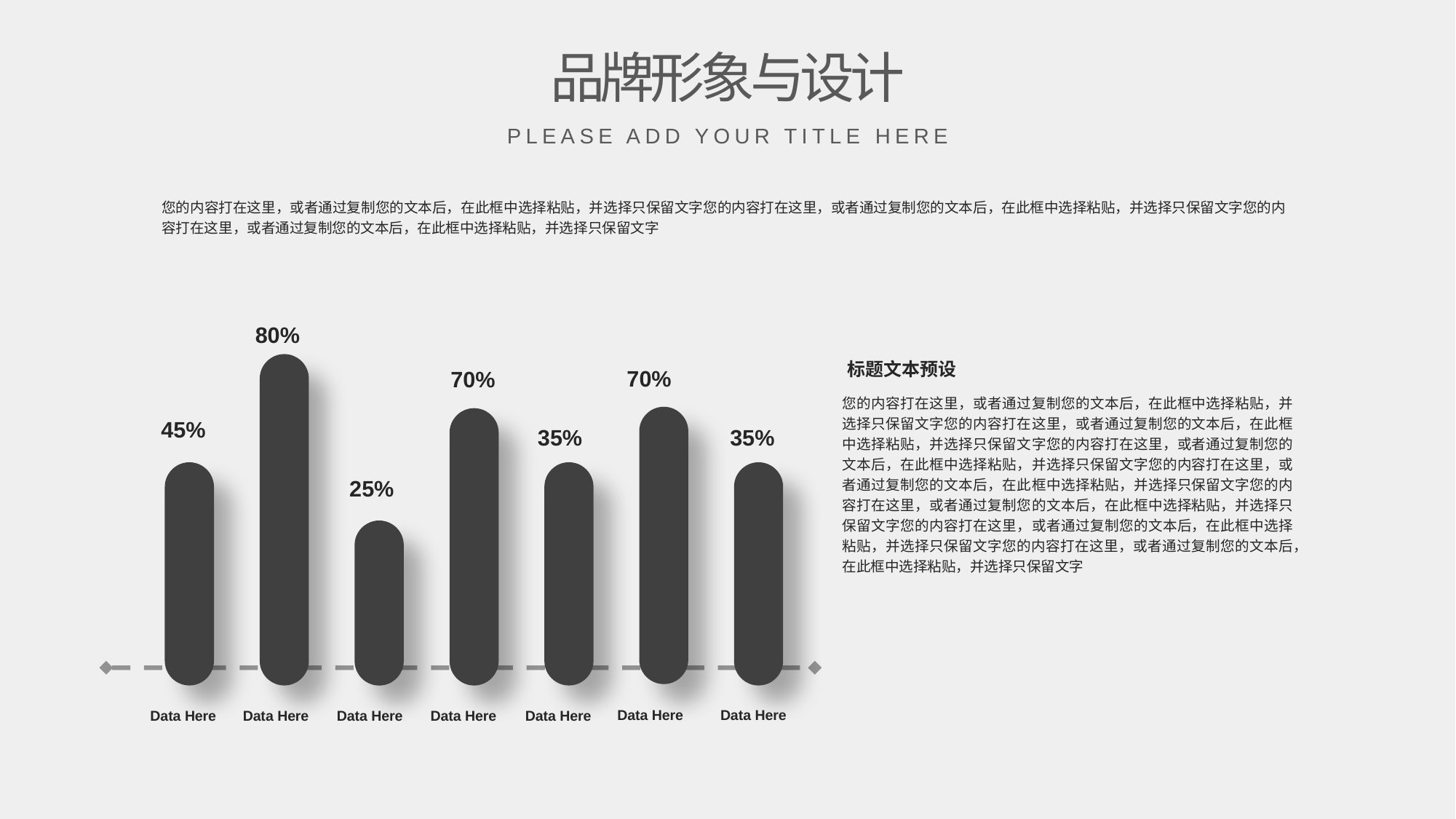

品牌形象与设计
PLEASE ADD YOUR TITLE HERE
您的内容打在这里，或者通过复制您的文本后，在此框中选择粘贴，并选择只保留文字您的内容打在这里，或者通过复制您的文本后，在此框中选择粘贴，并选择只保留文字您的内容打在这里，或者通过复制您的文本后，在此框中选择粘贴，并选择只保留文字
80%
标题文本预设
您的内容打在这里，或者通过复制您的文本后，在此框中选择粘贴，并选择只保留文字您的内容打在这里，或者通过复制您的文本后，在此框中选择粘贴，并选择只保留文字您的内容打在这里，或者通过复制您的文本后，在此框中选择粘贴，并选择只保留文字您的内容打在这里，或者通过复制您的文本后，在此框中选择粘贴，并选择只保留文字您的内容打在这里，或者通过复制您的文本后，在此框中选择粘贴，并选择只保留文字您的内容打在这里，或者通过复制您的文本后，在此框中选择粘贴，并选择只保留文字您的内容打在这里，或者通过复制您的文本后，在此框中选择粘贴，并选择只保留文字

70%
70%

45%
35%
35%

25%

Data Here
Data Here
Data Here
Data Here
Data Here
Data Here
Data Here